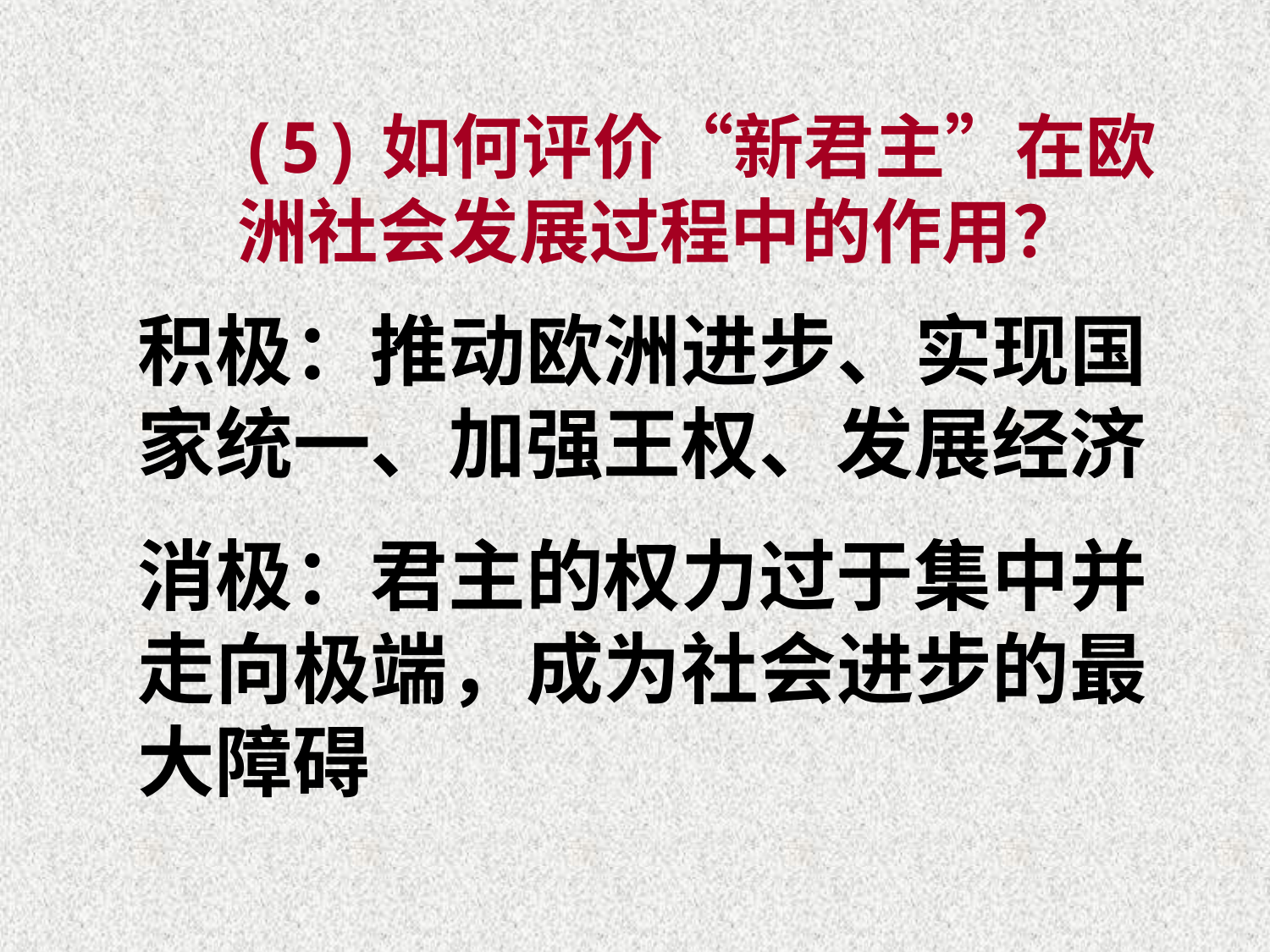

(5)如何评价“新君主”在欧洲社会发展过程中的作用？
积极：推动欧洲进步、实现国家统一、加强王权、发展经济
消极：君主的权力过于集中并走向极端，成为社会进步的最大障碍